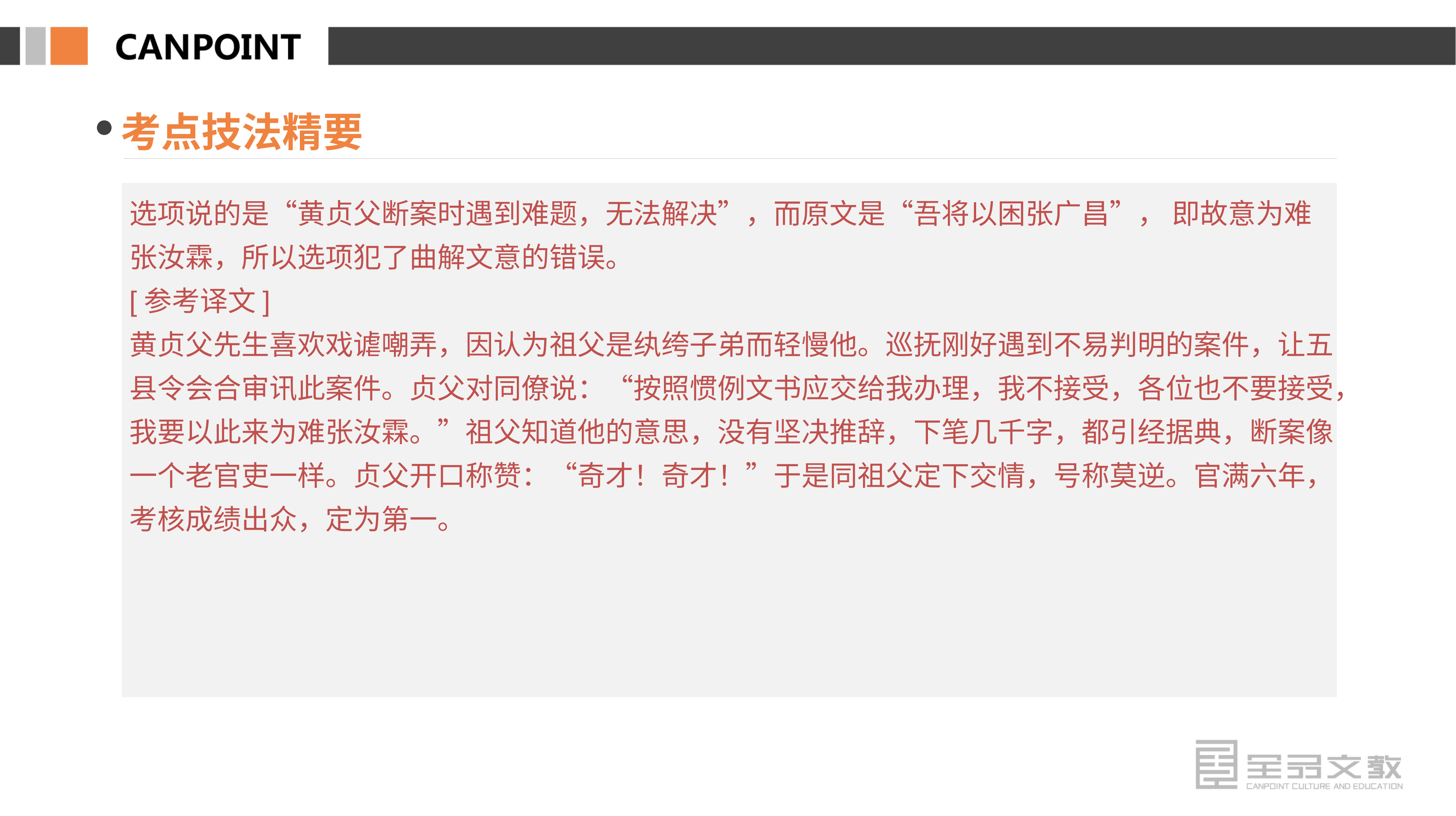

考点技法精要

选项说的是“黄贞父断案时遇到难题，无法解决”，而原文是“吾将以困张广昌”， 即故意为难张汝霖，所以选项犯了曲解文意的错误。
[参考译文]
黄贞父先生喜欢戏谑嘲弄，因认为祖父是纨绔子弟而轻慢他。巡抚刚好遇到不易判明的案件，让五县令会合审讯此案件。贞父对同僚说：“按照惯例文书应交给我办理，我不接受，各位也不要接受，我要以此来为难张汝霖。”祖父知道他的意思，没有坚决推辞，下笔几千字，都引经据典，断案像一个老官吏一样。贞父开口称赞：“奇才！奇才！”于是同祖父定下交情，号称莫逆。官满六年，考核成绩出众，定为第一。